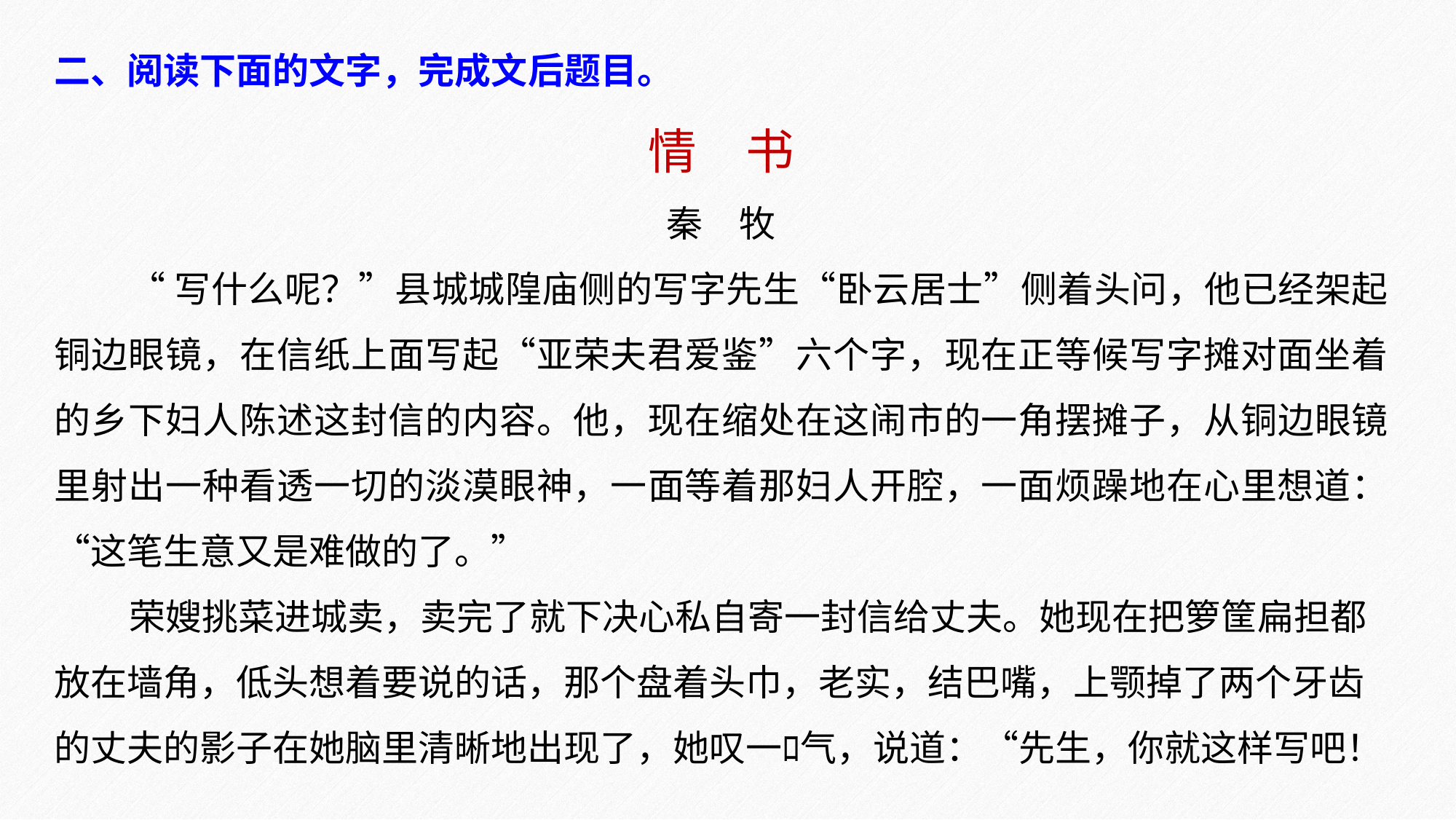

二、阅读下面的文字，完成文后题目。
情　书
秦　牧
“写什么呢？”县城城隍庙侧的写字先生“卧云居士”侧着头问，他已经架起铜边眼镜，在信纸上面写起“亚荣夫君爱鉴”六个字，现在正等候写字摊对面坐着的乡下妇人陈述这封信的内容。他，现在缩处在这闹市的一角摆摊子，从铜边眼镜里射出一种看透一切的淡漠眼神，一面等着那妇人开腔，一面烦躁地在心里想道：“这笔生意又是难做的了。”
荣嫂挑菜进城卖，卖完了就下决心私自寄一封信给丈夫。她现在把箩筐扁担都放在墙角，低头想着要说的话，那个盘着头巾，老实，结巴嘴，上颚掉了两个牙齿的丈夫的影子在她脑里清晰地出现了，她叹一ﾛ气，说道：“先生，你就这样写吧！